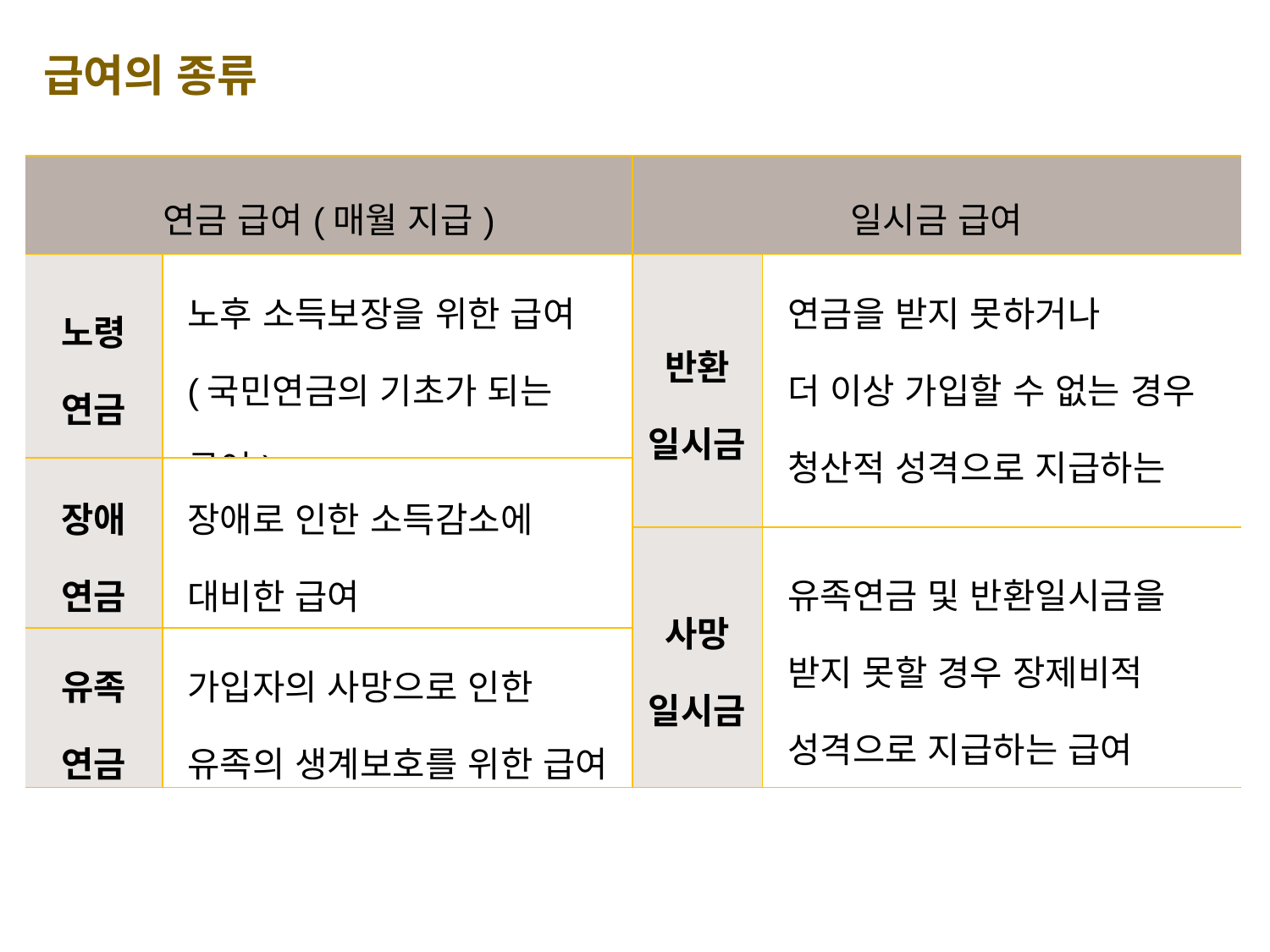

급여의 종류
| 연금 급여(매월 지급) |  | 일시금 급여 |  |
| --- | --- | --- | --- |
| 노령 연금 | 노후 소득보장을 위한 급여 (국민연금의 기초가 되는 급여) | 반환 일시금 | 연금을 받지 못하거나 더 이상 가입할 수 없는 경우 청산적 성격으로 지급하는 급여 |
| 장애 연금 | 장애로 인한 소득감소에 대비한 급여 |  |  |
|  |  | 사망 일시금 | 유족연금 및 반환일시금을 받지 못할 경우 장제비적 성격으로 지급하는 급여 |
| 유족 연금 | 가입자의 사망으로 인한 유족의 생계보호를 위한 급여 |  |  |